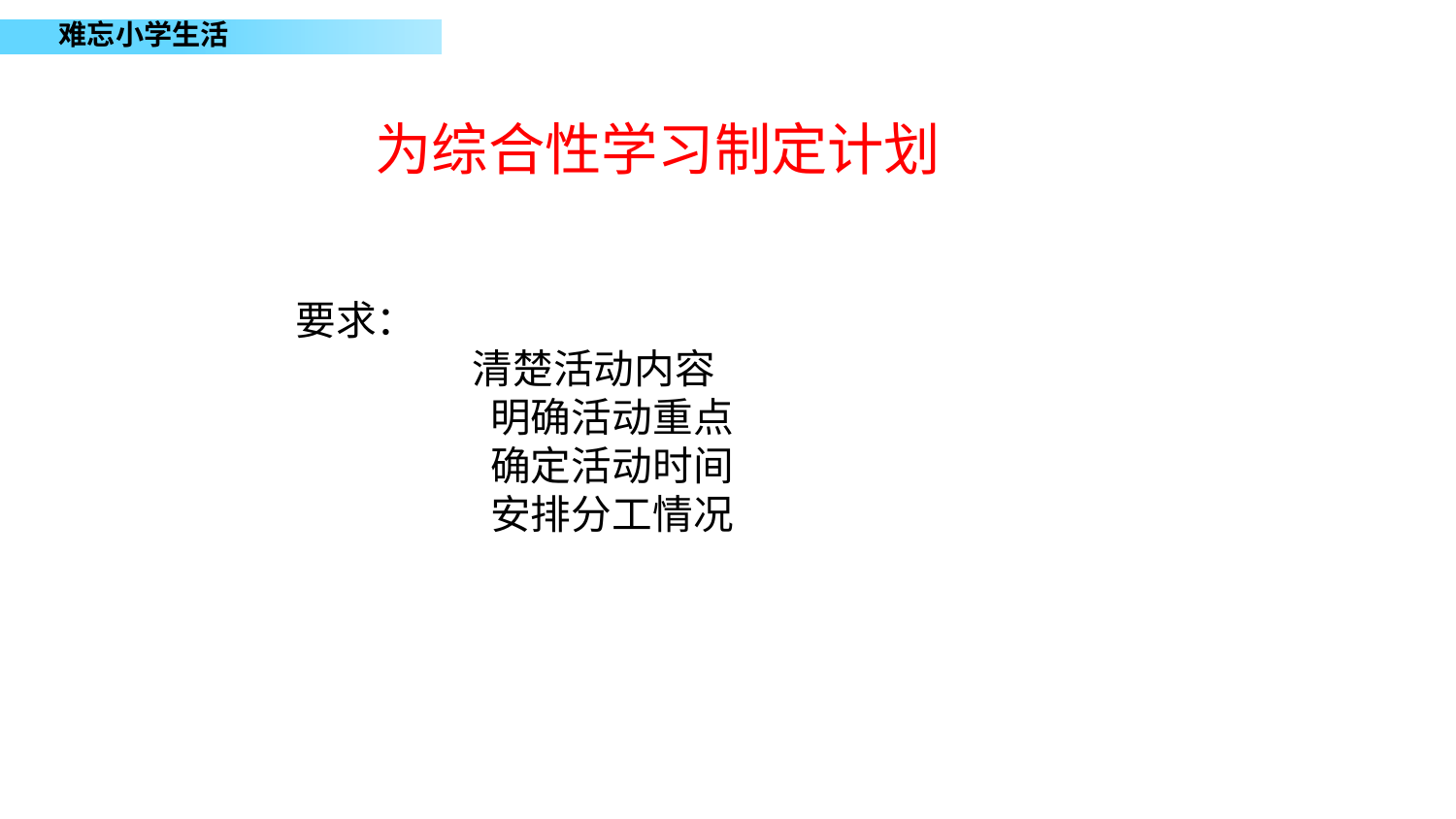

为综合性学习制定计划

      要求：
    清楚活动内容
        明确活动重点
        确定活动时间
        安排分工情况